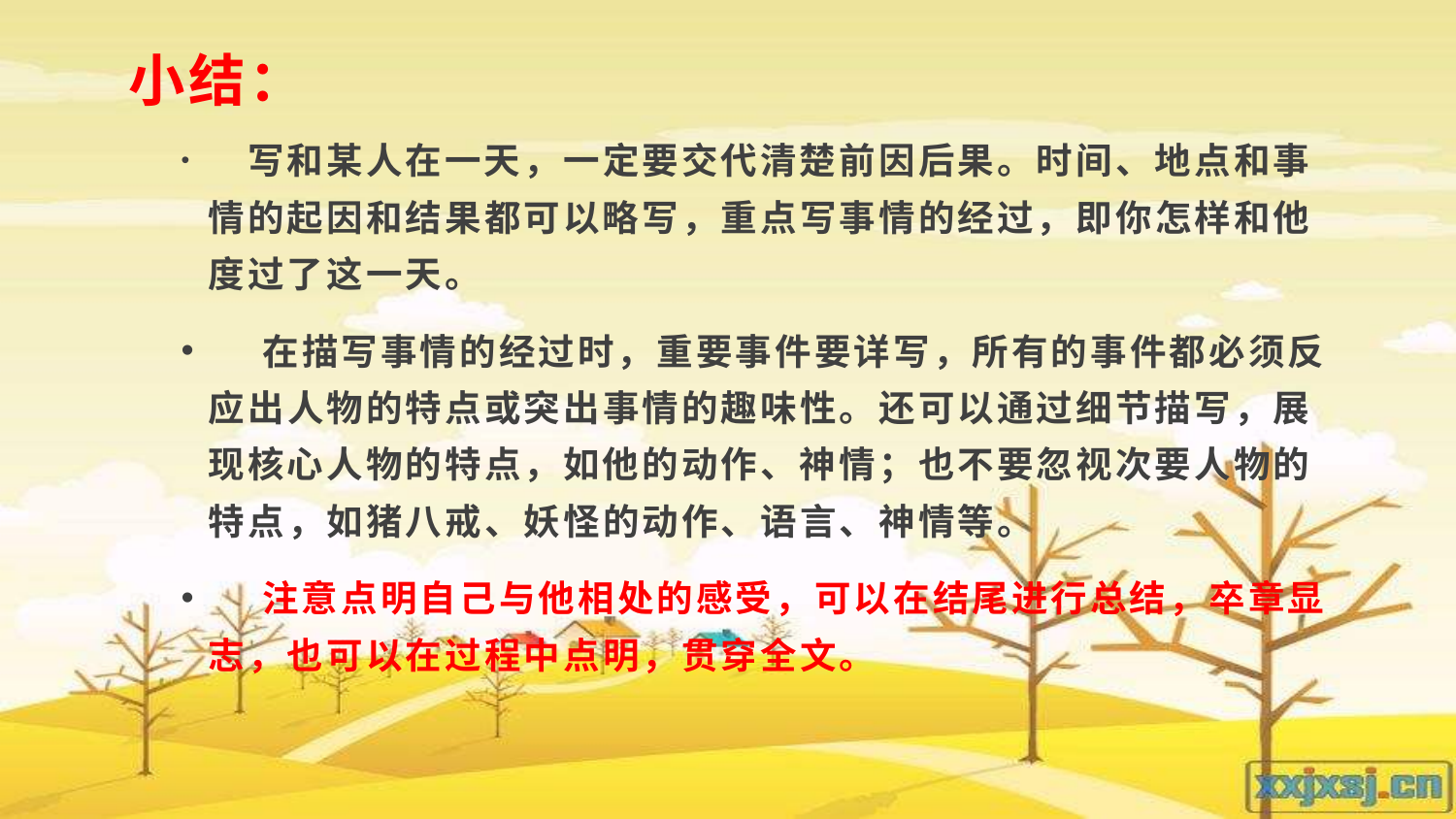

# 小结：
    写和某人在一天，一定要交代清楚前因后果。时间、地点和事情的起因和结果都可以略写，重点写事情的经过，即你怎样和他度过了这一天。
    在描写事情的经过时，重要事件要详写，所有的事件都必须反应出人物的特点或突出事情的趣味性。还可以通过细节描写，展现核心人物的特点，如他的动作、神情；也不要忽视次要人物的特点，如猪八戒、妖怪的动作、语言、神情等。
    注意点明自己与他相处的感受，可以在结尾进行总结，卒章显志，也可以在过程中点明，贯穿全文。